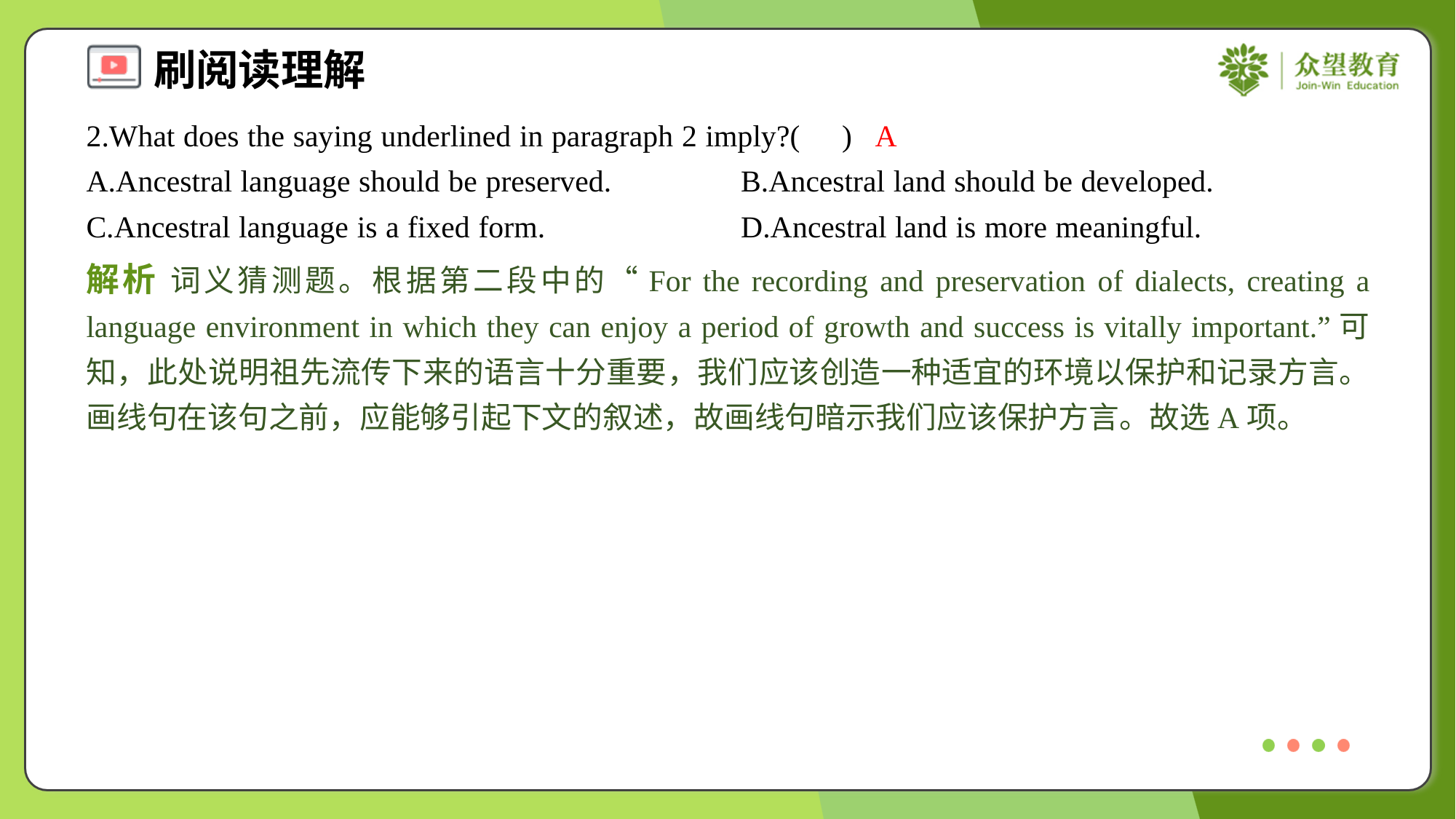

2.What does the saying underlined in paragraph 2 imply?(     )
A
A.Ancestral language should be preserved.	B.Ancestral land should be developed.
C.Ancestral language is a fixed form.	D.Ancestral land is more meaningful.
解析 词义猜测题。根据第二段中的“For the recording and preservation of dialects, creating a language environment in which they can enjoy a period of growth and success is vitally important.”可知，此处说明祖先流传下来的语言十分重要，我们应该创造一种适宜的环境以保护和记录方言。画线句在该句之前，应能够引起下文的叙述，故画线句暗示我们应该保护方言。故选A项。